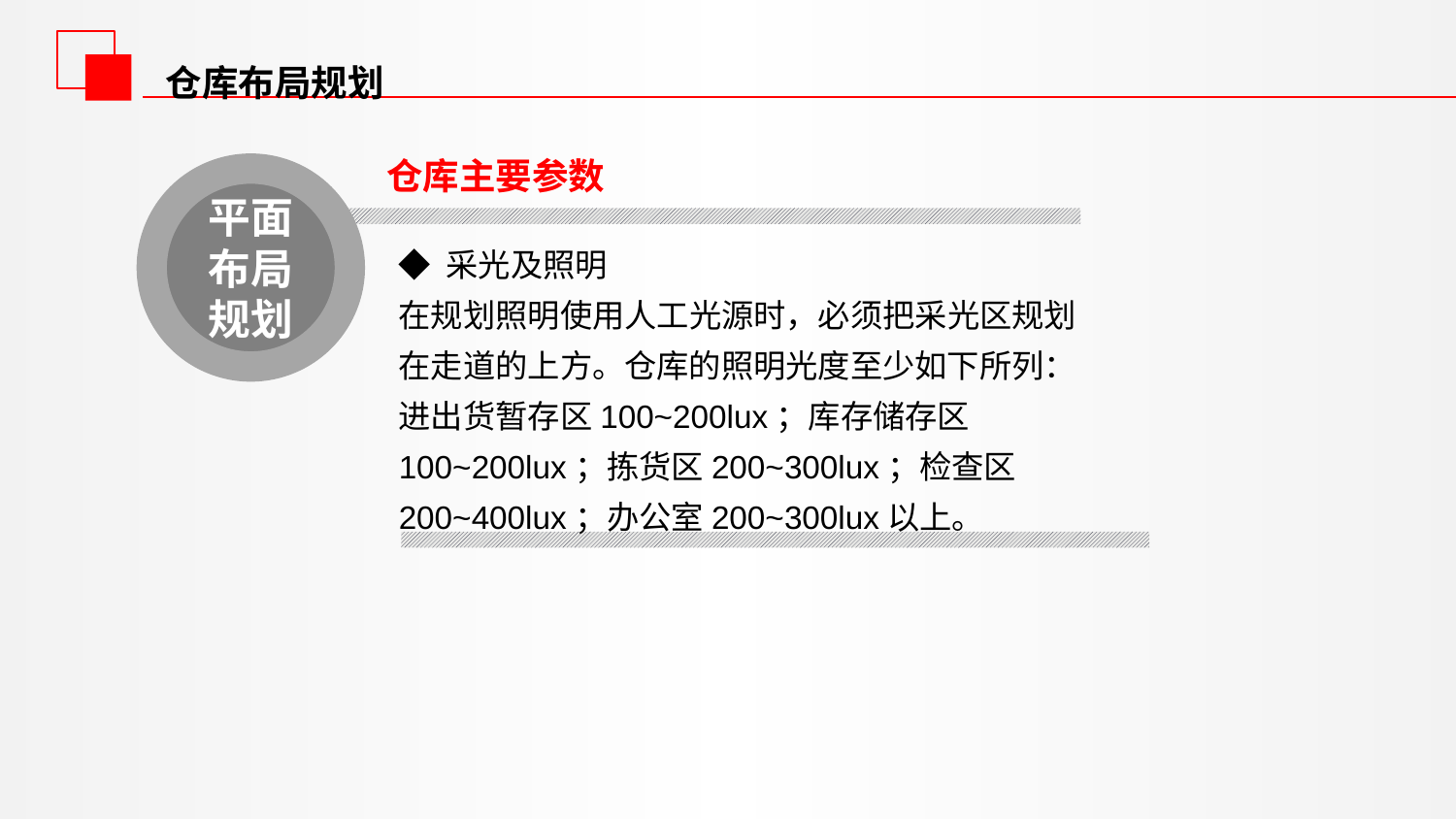

仓库布局规划
仓库主要参数
平面布局规划

◆ 采光及照明
在规划照明使用人工光源时，必须把采光区规划在走道的上方。仓库的照明光度至少如下所列：进出货暂存区100~200lux；库存储存区100~200lux；拣货区200~300lux；检查区200~400lux；办公室200~300lux以上。